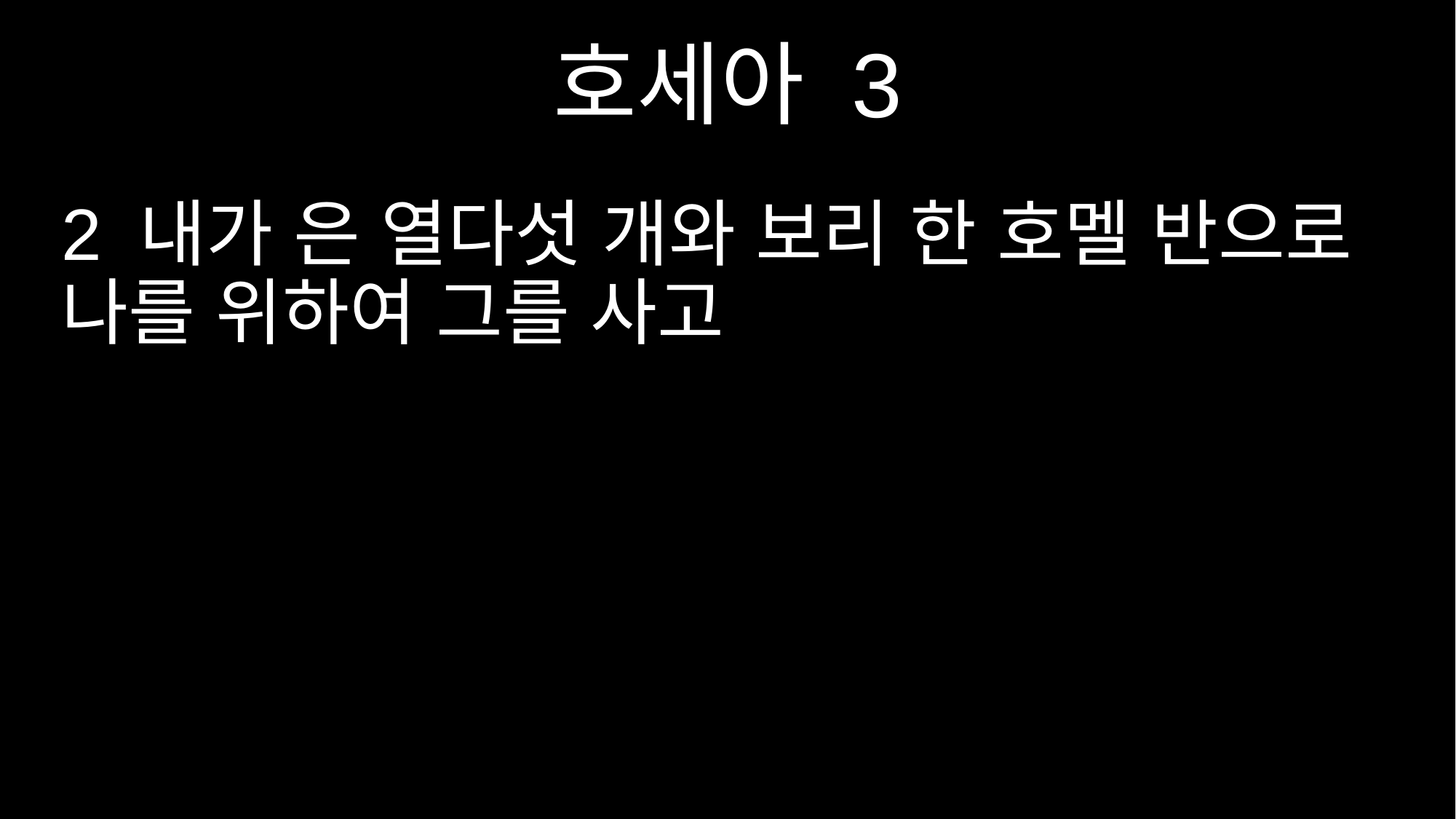

호세아 3
2 내가 은 열다섯 개와 보리 한 호멜 반으로 나를 위하여 그를 사고